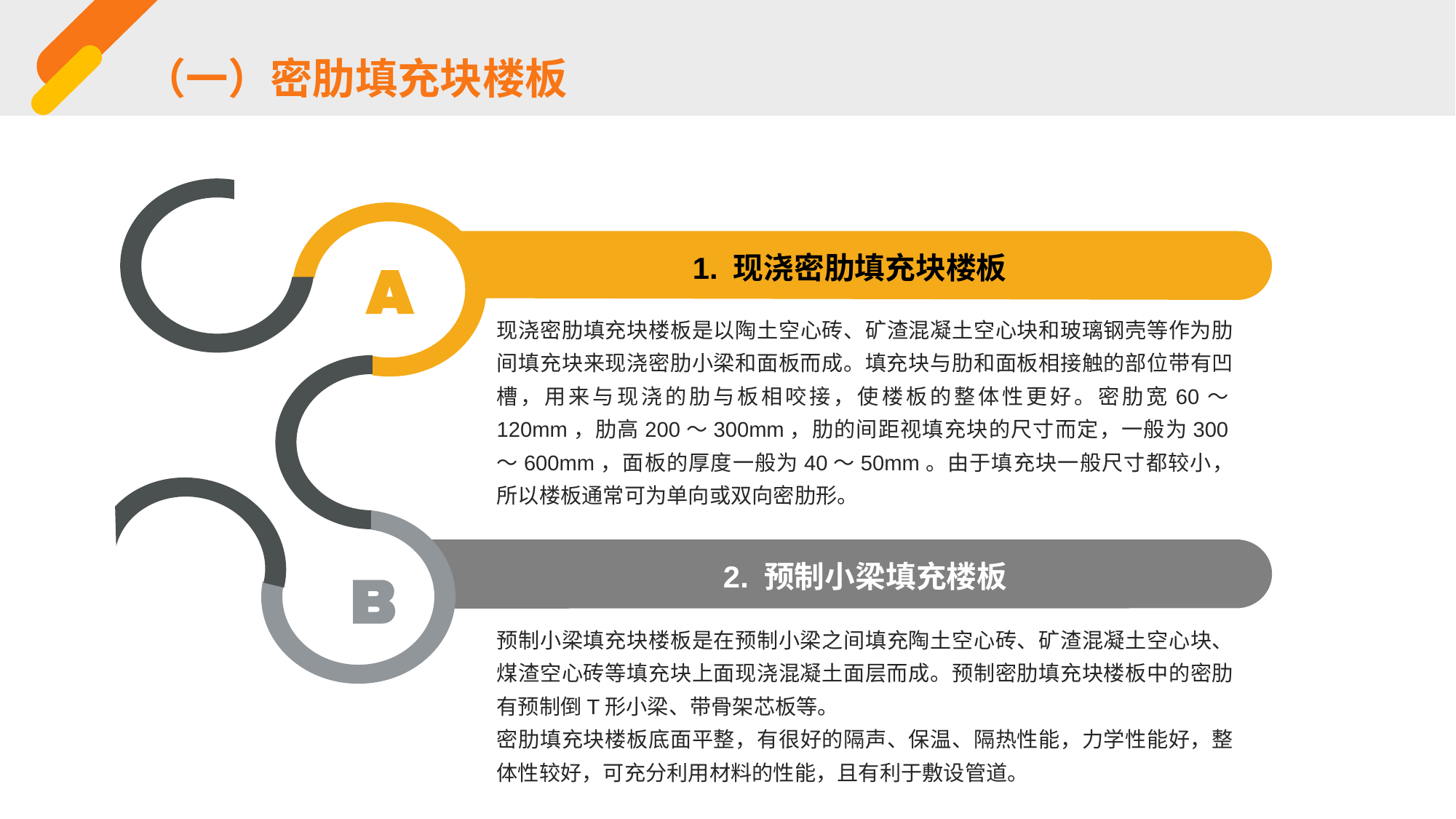

（一）密肋填充块楼板

1. 现浇密肋填充块楼板
A
现浇密肋填充块楼板是以陶土空心砖、矿渣混凝土空心块和玻璃钢壳等作为肋间填充块来现浇密肋小梁和面板而成。填充块与肋和面板相接触的部位带有凹槽，用来与现浇的肋与板相咬接，使楼板的整体性更好。密肋宽60～120mm，肋高200～300mm，肋的间距视填充块的尺寸而定，一般为300～600mm，面板的厚度一般为40～50mm。由于填充块一般尺寸都较小，所以楼板通常可为单向或双向密肋形。

2. 预制小梁填充楼板
B
预制小梁填充块楼板是在预制小梁之间填充陶土空心砖、矿渣混凝土空心块、煤渣空心砖等填充块上面现浇混凝土面层而成。预制密肋填充块楼板中的密肋有预制倒T形小梁、带骨架芯板等。
密肋填充块楼板底面平整，有很好的隔声、保温、隔热性能，力学性能好，整体性较好，可充分利用材料的性能，且有利于敷设管道。